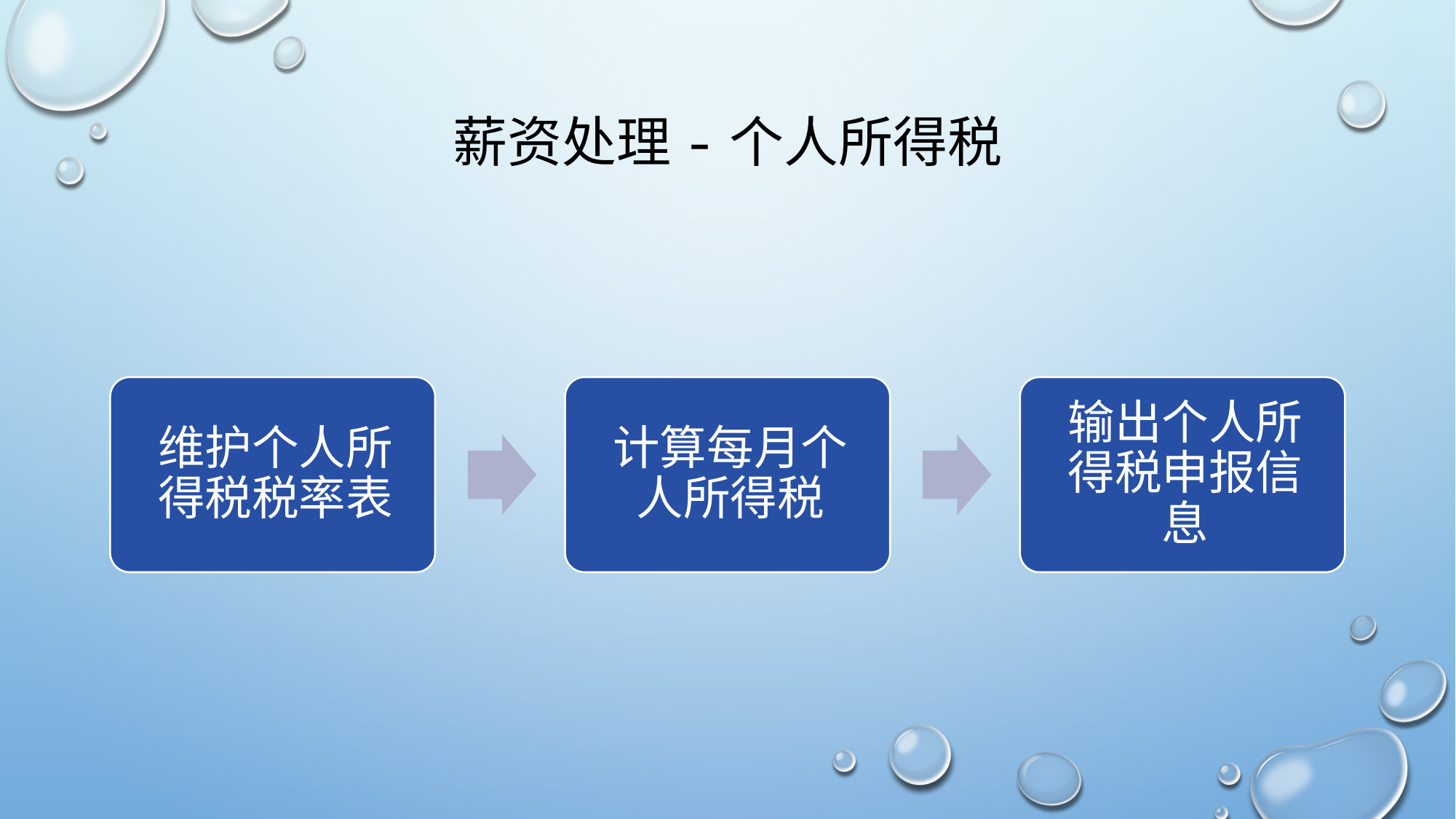

# 薪资处理-个人所得税
维护个人所得税税率表

计算每月个人所得税

输出个人所得税申报信息